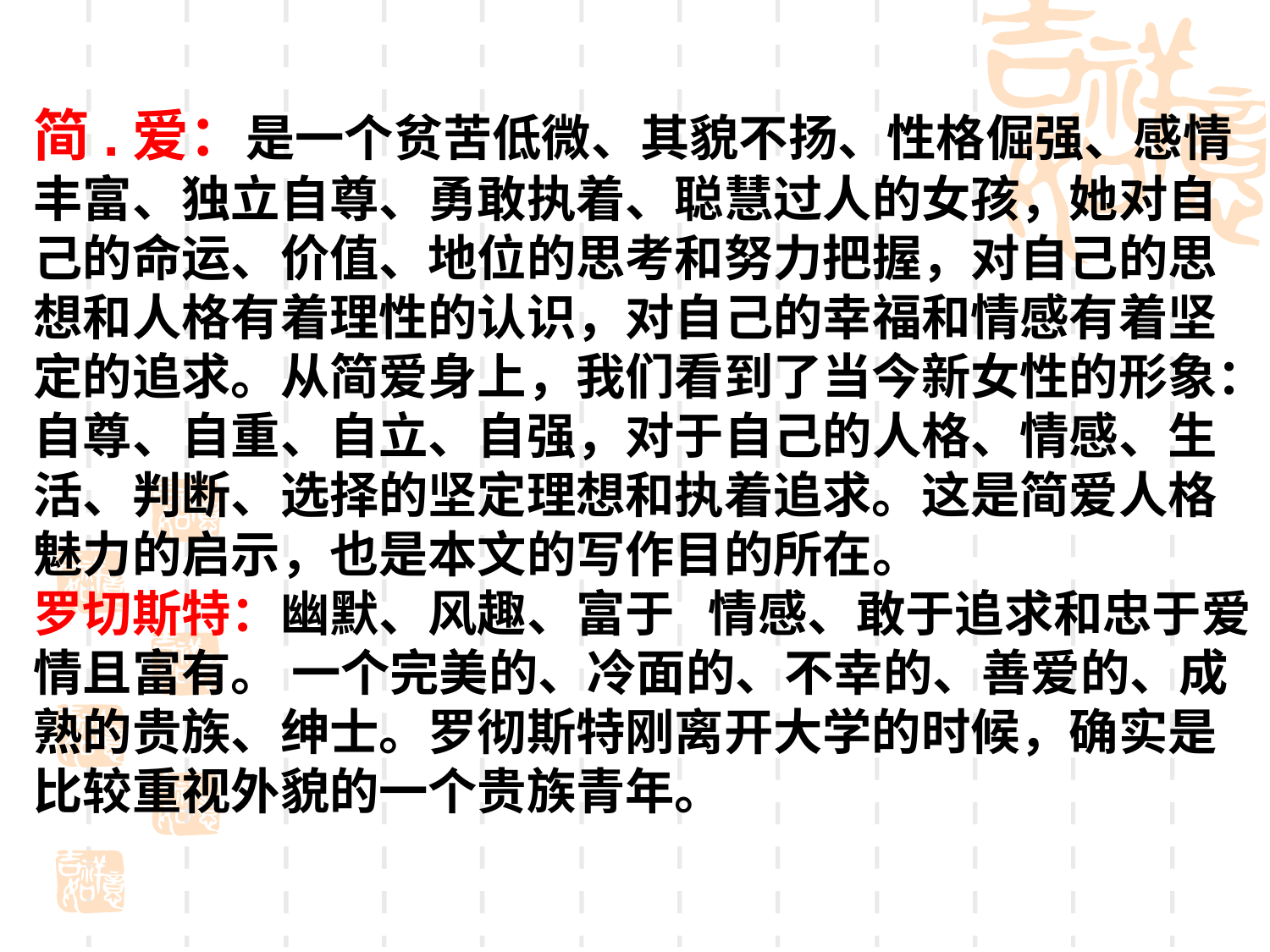

简.爱：是一个贫苦低微、其貌不扬、性格倔强、感情丰富、独立自尊、勇敢执着、聪慧过人的女孩，她对自己的命运、价值、地位的思考和努力把握，对自己的思想和人格有着理性的认识，对自己的幸福和情感有着坚定的追求。从简爱身上，我们看到了当今新女性的形象：自尊、自重、自立、自强，对于自己的人格、情感、生活、判断、选择的坚定理想和执着追求。这是简爱人格魅力的启示，也是本文的写作目的所在。
罗切斯特：幽默、风趣、富于   情感、敢于追求和忠于爱情且富有。 一个完美的、冷面的、不幸的、善爱的、成熟的贵族、绅士。罗彻斯特刚离开大学的时候，确实是比较重视外貌的一个贵族青年。